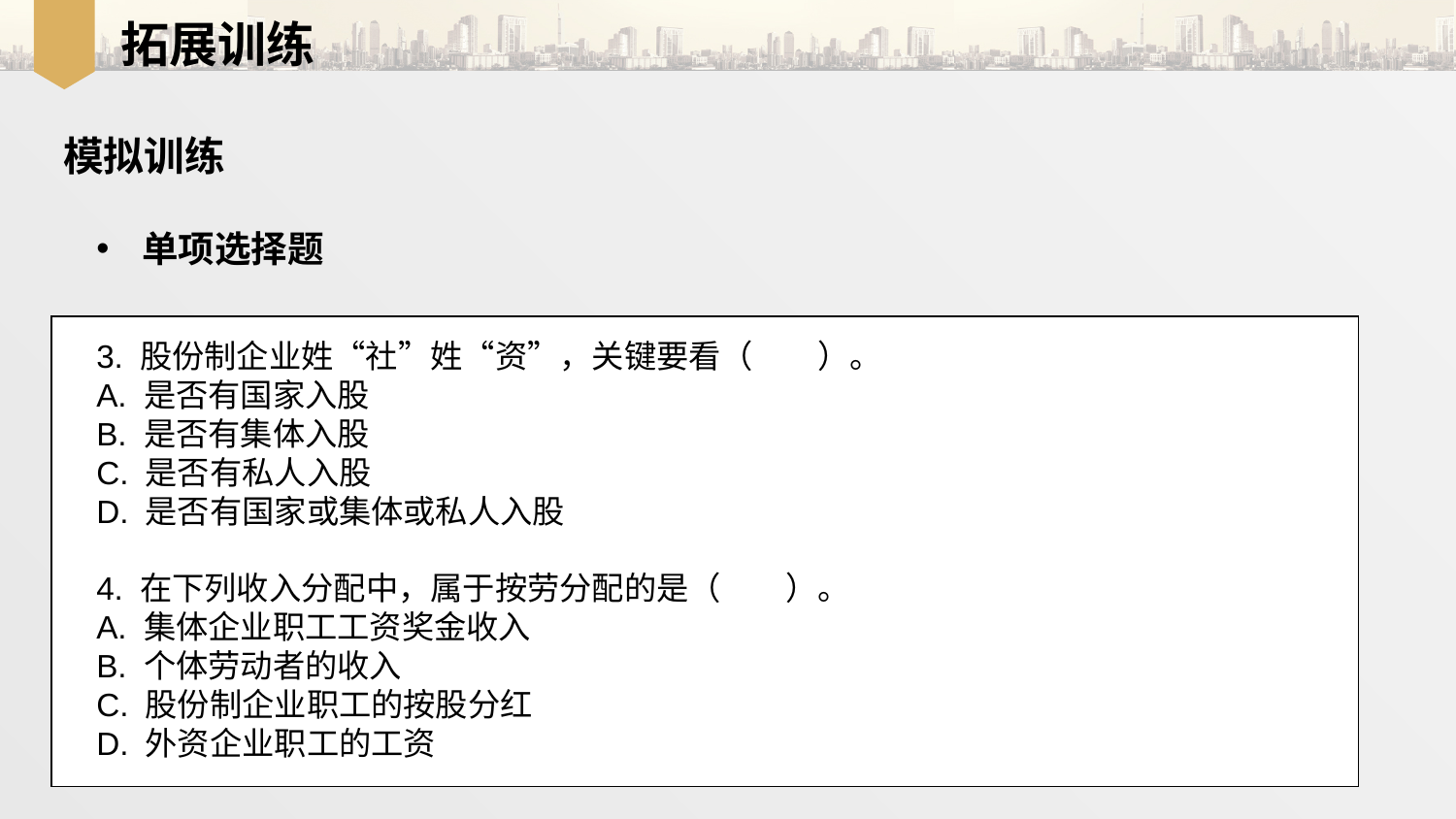

拓展训练
模拟训练
单项选择题

3. 股份制企业姓“社”姓“资”，关键要看（　　）。
A. 是否有国家入股
B. 是否有集体入股
C. 是否有私人入股
D. 是否有国家或集体或私人入股

4. 在下列收入分配中，属于按劳分配的是（　　）。
A. 集体企业职工工资奖金收入
B. 个体劳动者的收入
C. 股份制企业职工的按股分红
D. 外资企业职工的工资